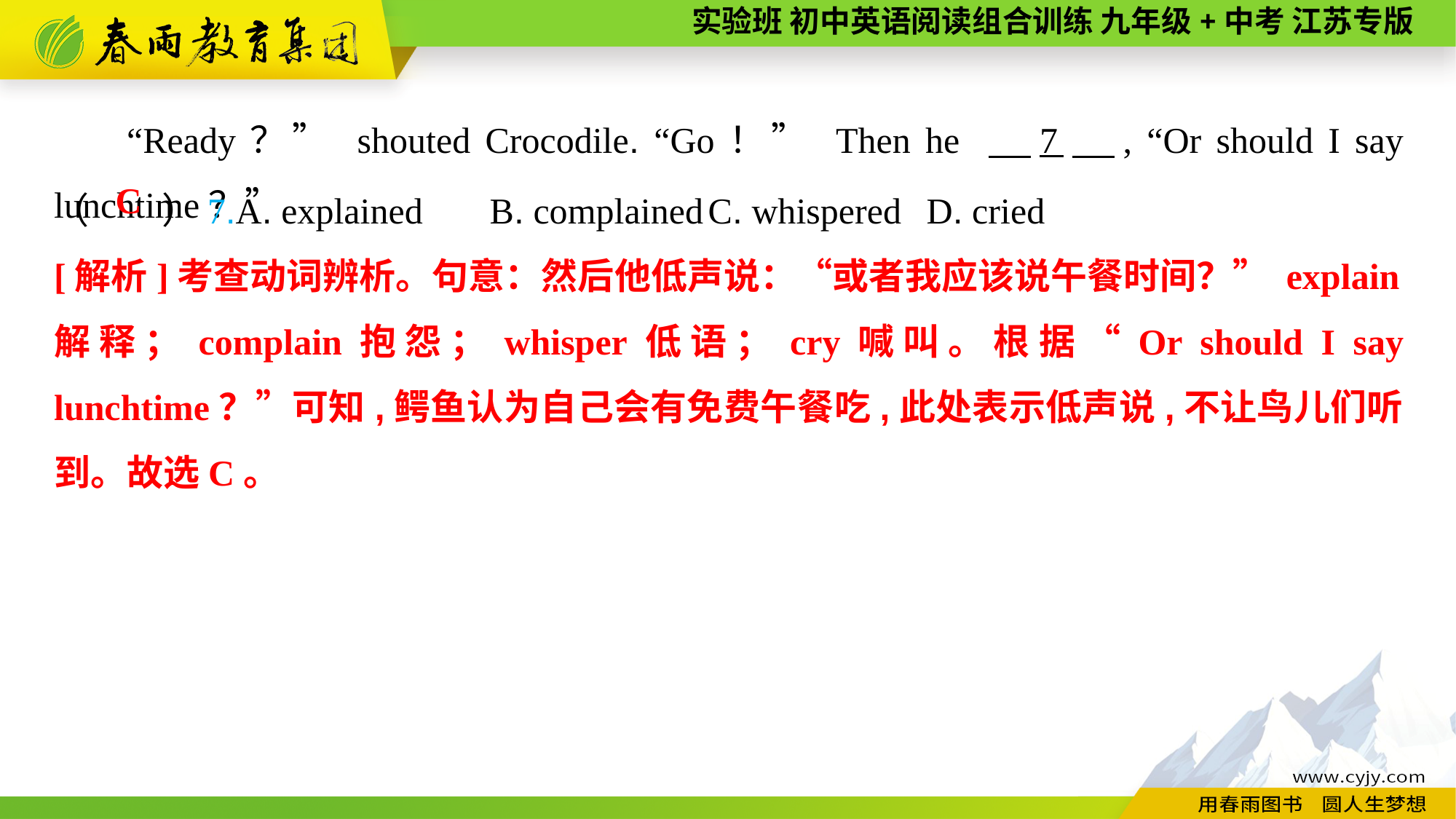

“Ready？” shouted Crocodile. “Go！” Then he 　7　, “Or should I say lunchtime？”
（　　）7.A. explained	B. complained	C. whispered	D. cried
C
[解析]考查动词辨析。句意：然后他低声说：“或者我应该说午餐时间？” explain解释；complain抱怨；whisper低语；cry喊叫。根据“Or should I say lunchtime？”可知,鳄鱼认为自己会有免费午餐吃,此处表示低声说,不让鸟儿们听到。故选C。